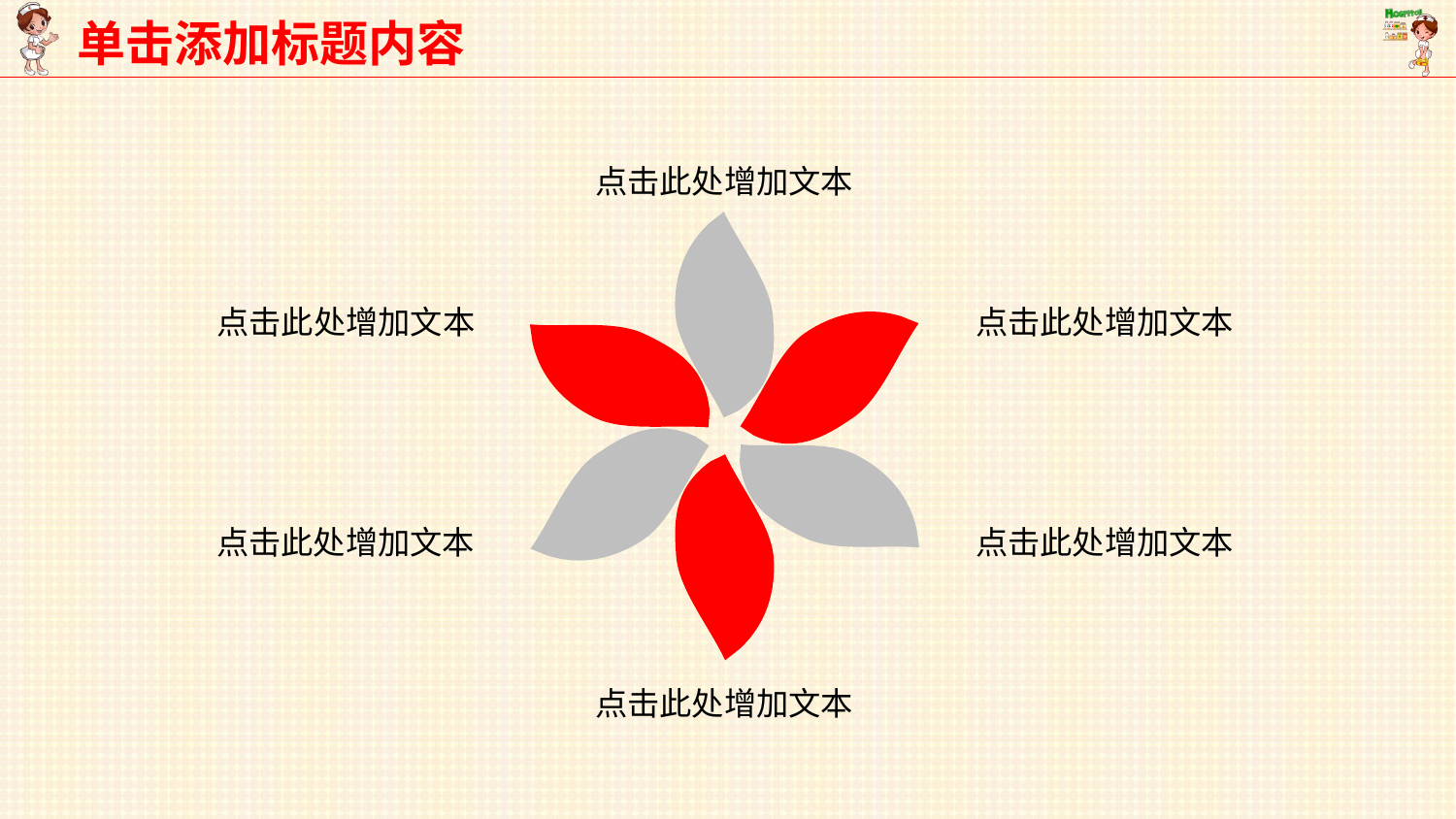

单击添加标题内容
点击此处增加文本

点击此处增加文本
点击此处增加文本

点击此处增加文本
点击此处增加文本
点击此处增加文本